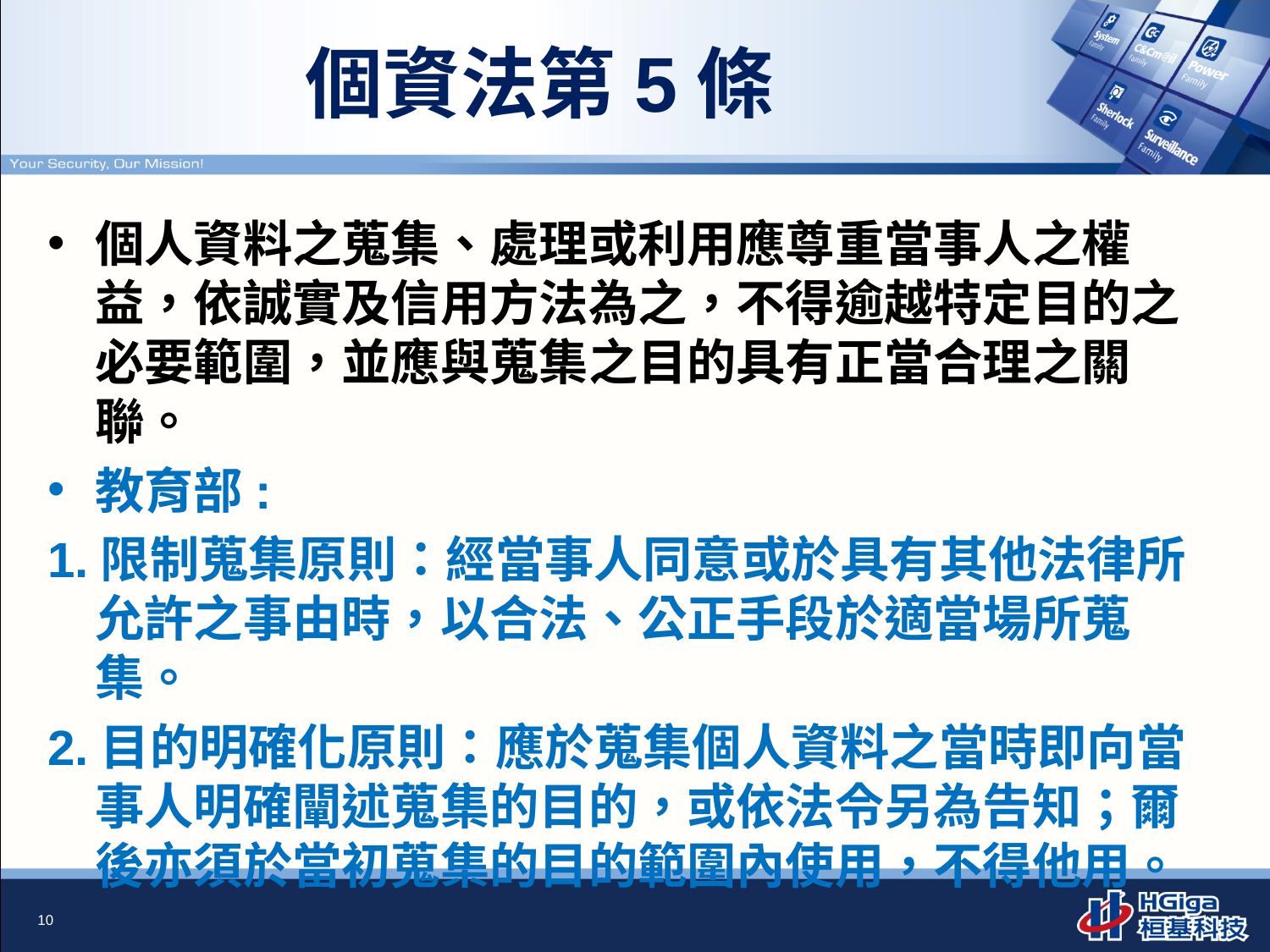

# 個資法第5條
個人資料之蒐集、處理或利用應尊重當事人之權益，依誠實及信用方法為之，不得逾越特定目的之必要範圍，並應與蒐集之目的具有正當合理之關聯。
教育部:
1.限制蒐集原則：經當事人同意或於具有其他法律所允許之事由時，以合法、公正手段於適當場所蒐集。
2.目的明確化原則：應於蒐集個人資料之當時即向當事人明確闡述蒐集的目的，或依法令另為告知；爾後亦須於當初蒐集的目的範圍內使用，不得他用。

10